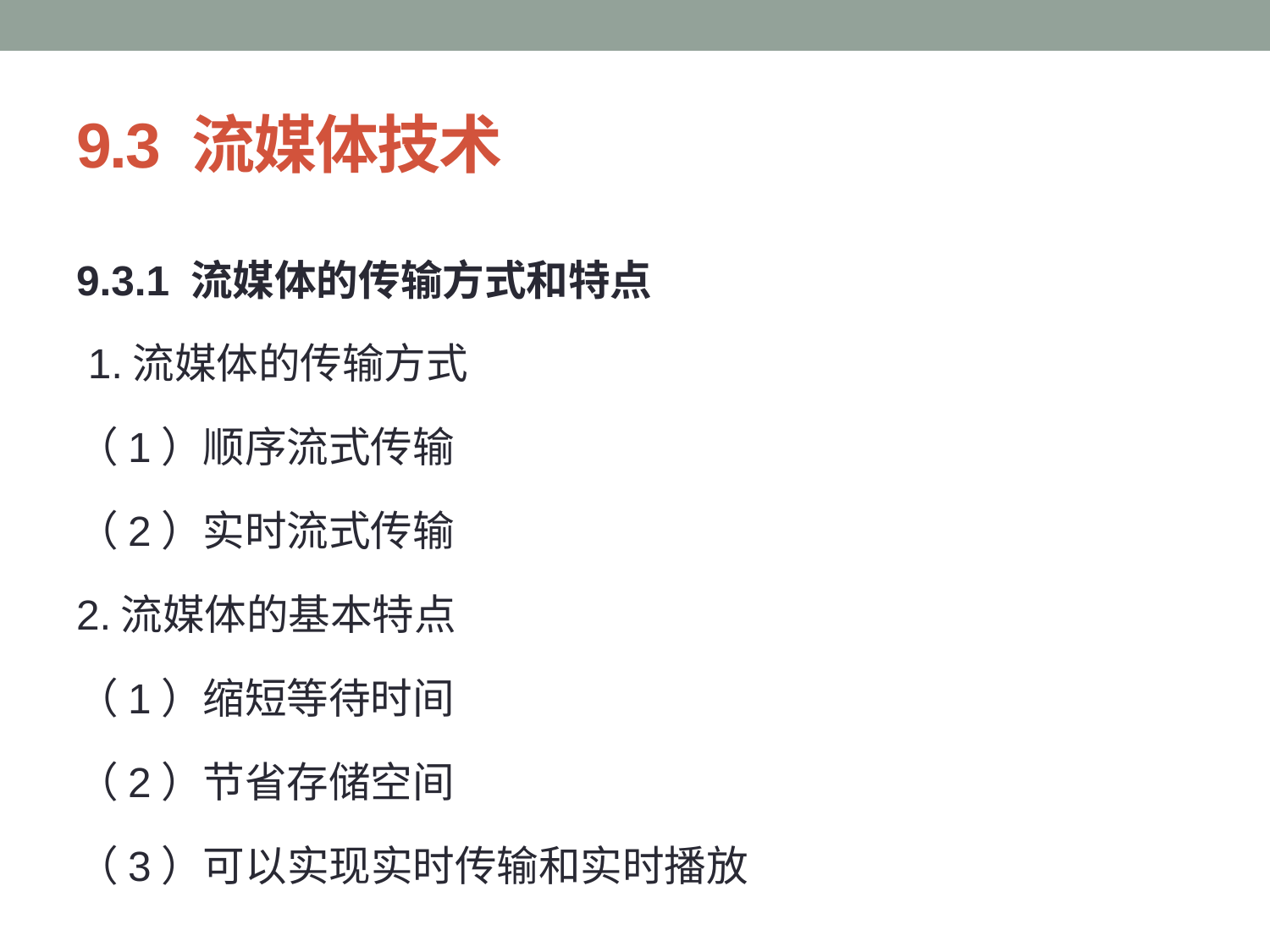

# 9.3 流媒体技术
9.3.1 流媒体的传输方式和特点
 1.流媒体的传输方式
（1）顺序流式传输
（2）实时流式传输
2.流媒体的基本特点
（1）缩短等待时间
（2）节省存储空间
（3）可以实现实时传输和实时播放